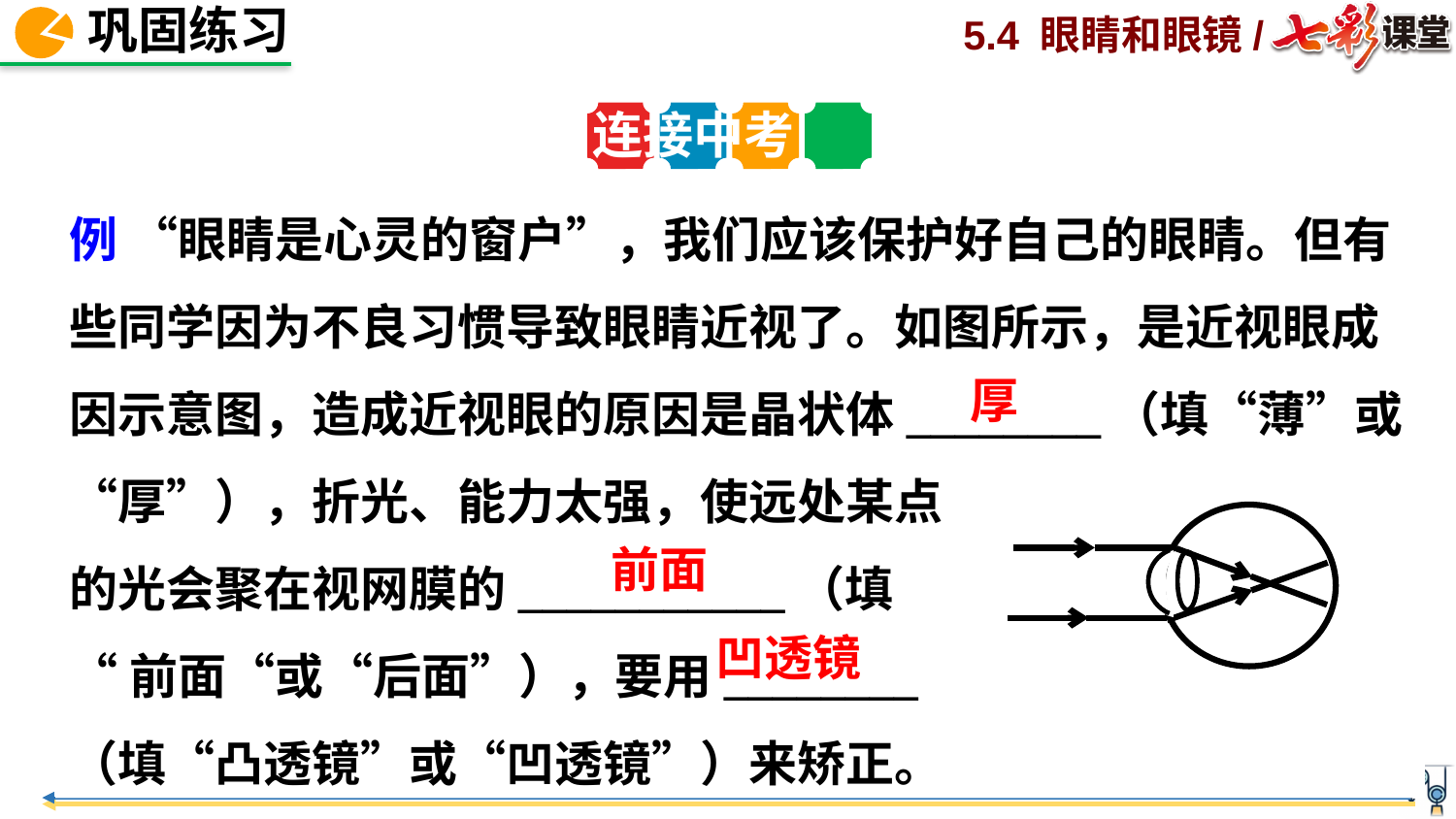

连接中考

例 “眼睛是心灵的窗户”，我们应该保护好自己的眼睛。但有些同学因为不良习惯导致眼睛近视了。如图所示，是近视眼成因示意图，造成近视眼的原因是晶状体________（填“薄”或“厚”），折光、能力太强，使远处某点
的光会聚在视网膜的___________（填
“前面“或“后面”），要用________
（填“凸透镜”或“凹透镜”）来矫正。
厚

前面
凹透镜